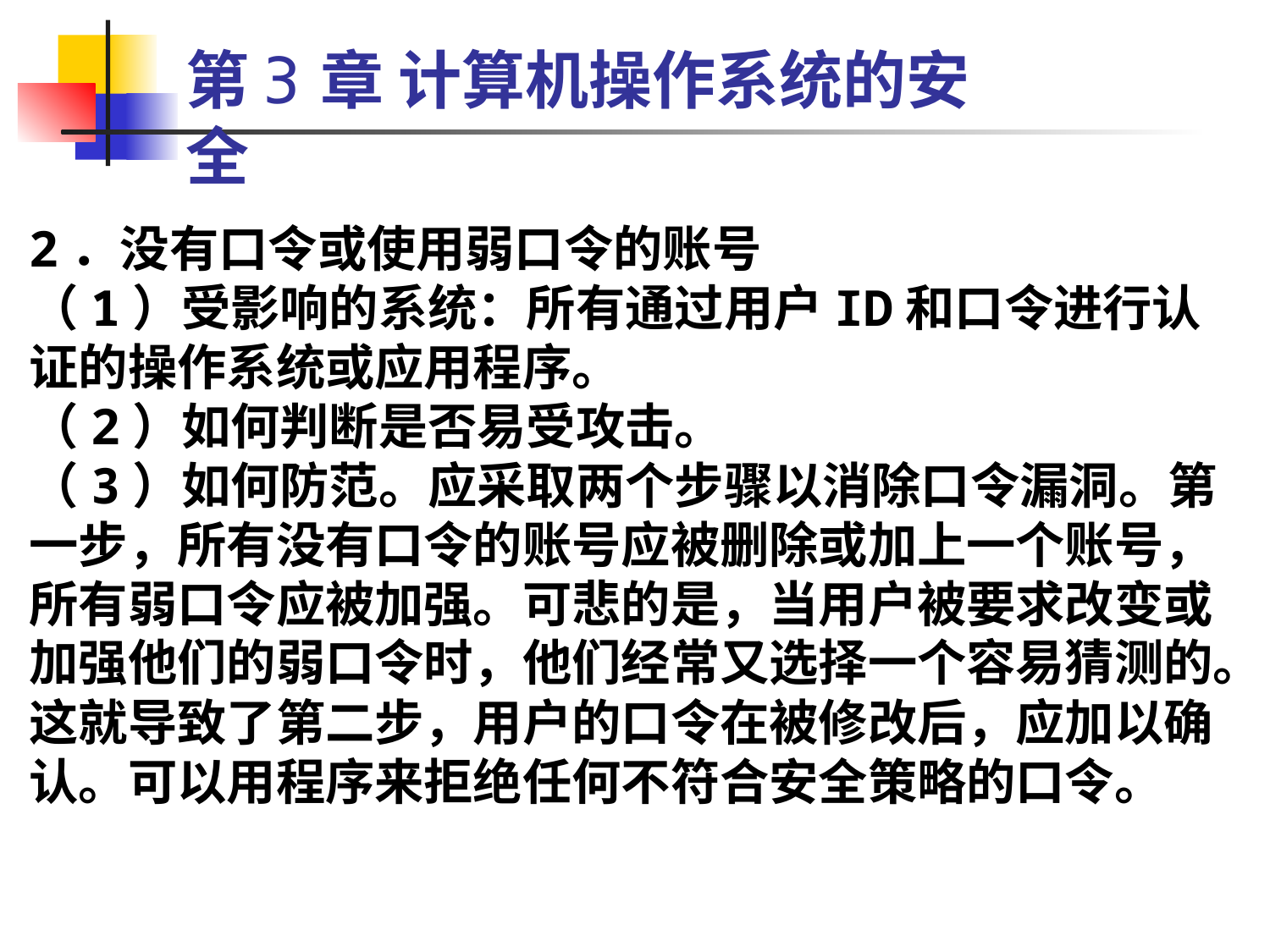

第3章 计算机操作系统的安全
2．没有口令或使用弱口令的账号
（1）受影响的系统：所有通过用户ID和口令进行认证的操作系统或应用程序。
（2）如何判断是否易受攻击。
（3）如何防范。应采取两个步骤以消除口令漏洞。第一步，所有没有口令的账号应被删除或加上一个账号，所有弱口令应被加强。可悲的是，当用户被要求改变或加强他们的弱口令时，他们经常又选择一个容易猜测的。这就导致了第二步，用户的口令在被修改后，应加以确认。可以用程序来拒绝任何不符合安全策略的口令。